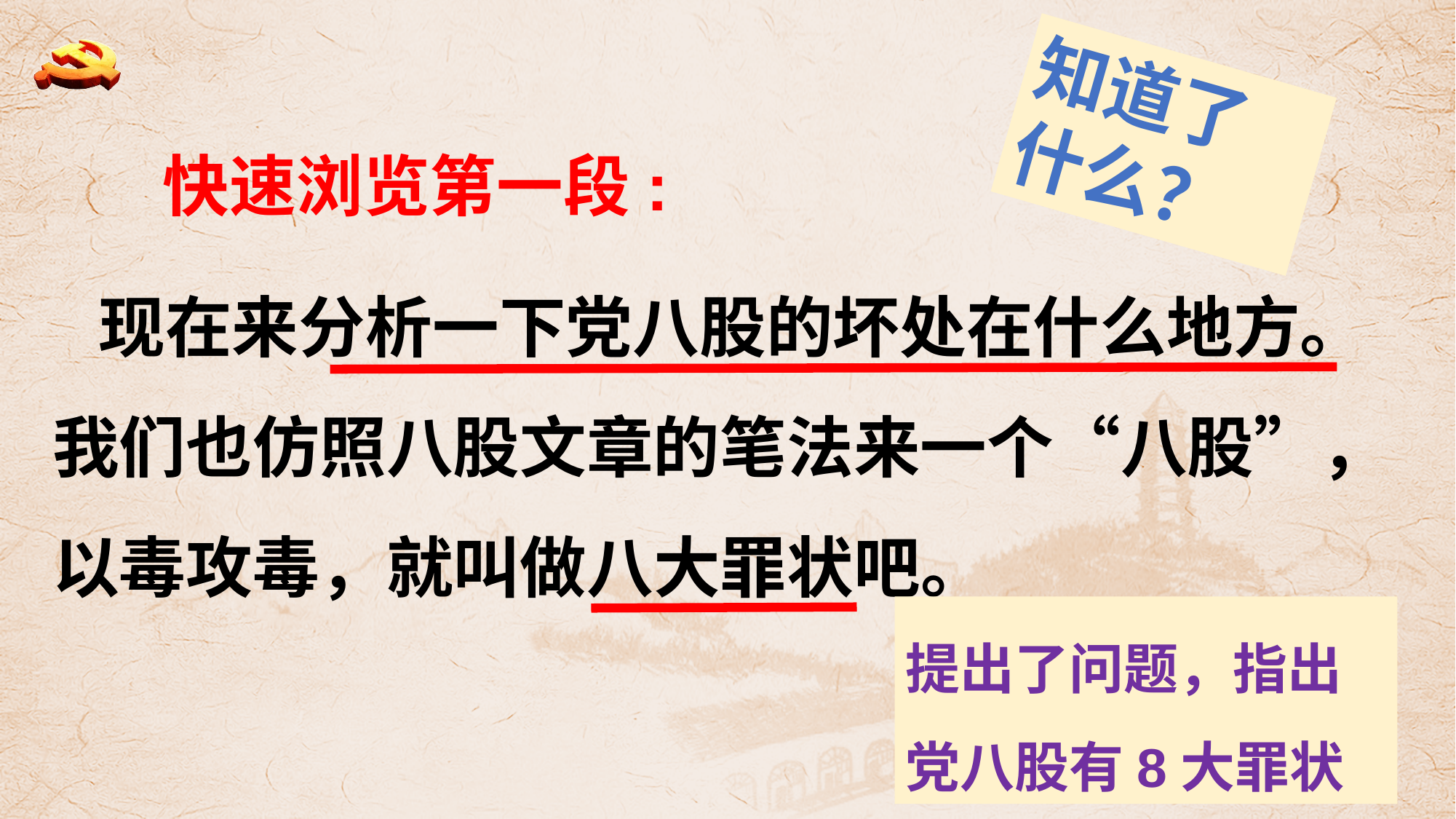

知道了
什么？
  快速浏览第一段:

  现在来分析一下党八股的坏处在什么地方。我们也仿照八股文章的笔法来一个“八股”，以毒攻毒，就叫做八大罪状吧。
提出了问题，指出党八股有8大罪状